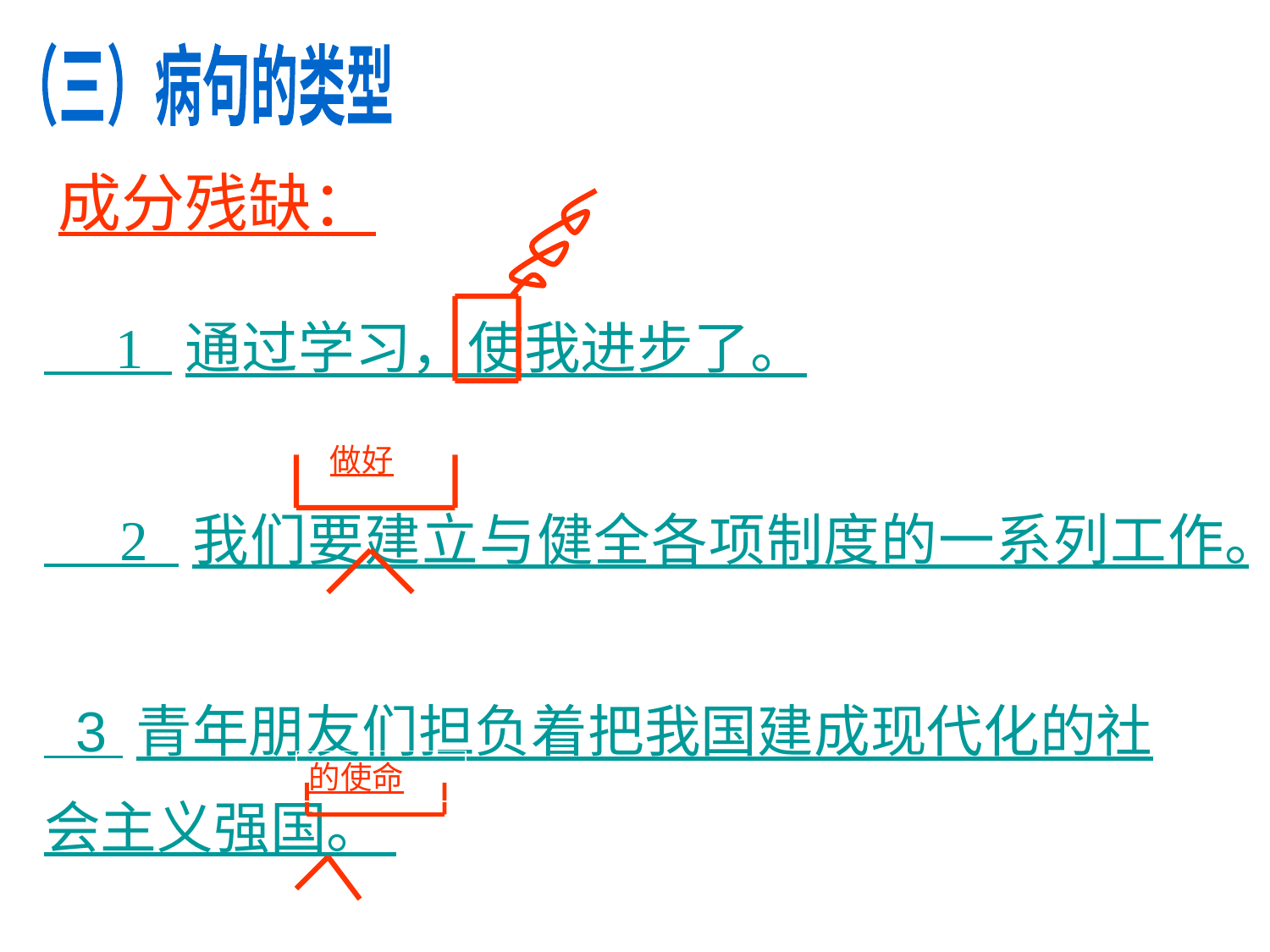

（三）病句的类型
成分残缺：

     1  通过学习，使我进步了。

     2  我们要建立与健全各项制度的一系列工作。

  3 青年朋友们担负着把我国建成现代化的社
会主义强国。

做好

的使命